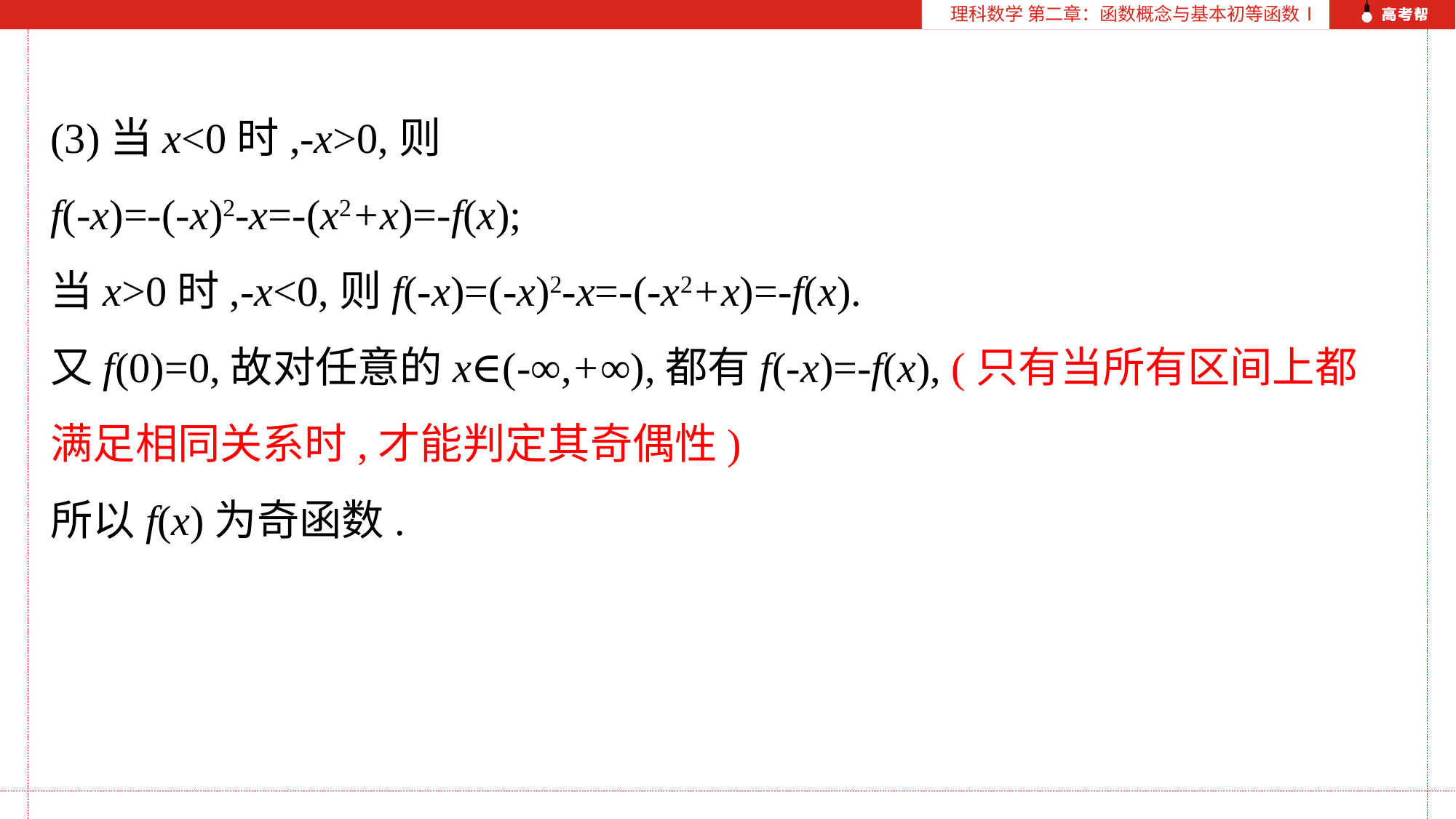

理科数学 第二章：函数概念与基本初等函数Ⅰ

(3)当x<0时,-x>0,则
f(-x)=-(-x)2-x=-(x2+x)=-f(x);
当x>0时,-x<0,则f(-x)=(-x)2-x=-(-x2+x)=-f(x).
又f(0)=0,故对任意的x∈(-∞,+∞),都有f(-x)=-f(x), (只有当所有区间上都满足相同关系时,才能判定其奇偶性)
所以f(x)为奇函数.